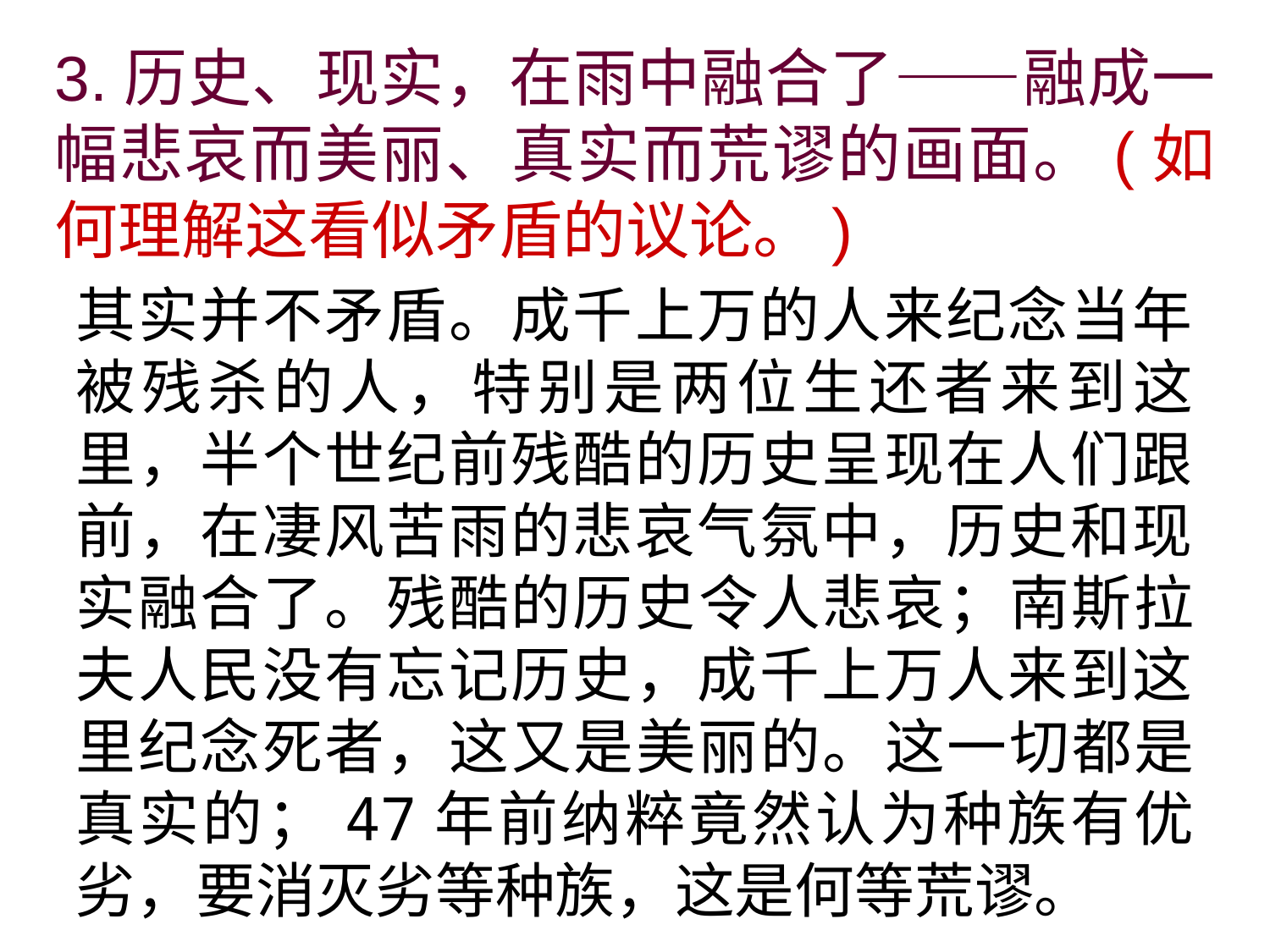

3.历史、现实，在雨中融合了——融成一幅悲哀而美丽、真实而荒谬的画面。(如何理解这看似矛盾的议论。)
其实并不矛盾。成千上万的人来纪念当年被残杀的人，特别是两位生还者来到这里，半个世纪前残酷的历史呈现在人们跟前，在凄风苦雨的悲哀气氛中，历史和现实融合了。残酷的历史令人悲哀；南斯拉夫人民没有忘记历史，成千上万人来到这里纪念死者，这又是美丽的。这一切都是真实的；47年前纳粹竟然认为种族有优劣，要消灭劣等种族，这是何等荒谬。